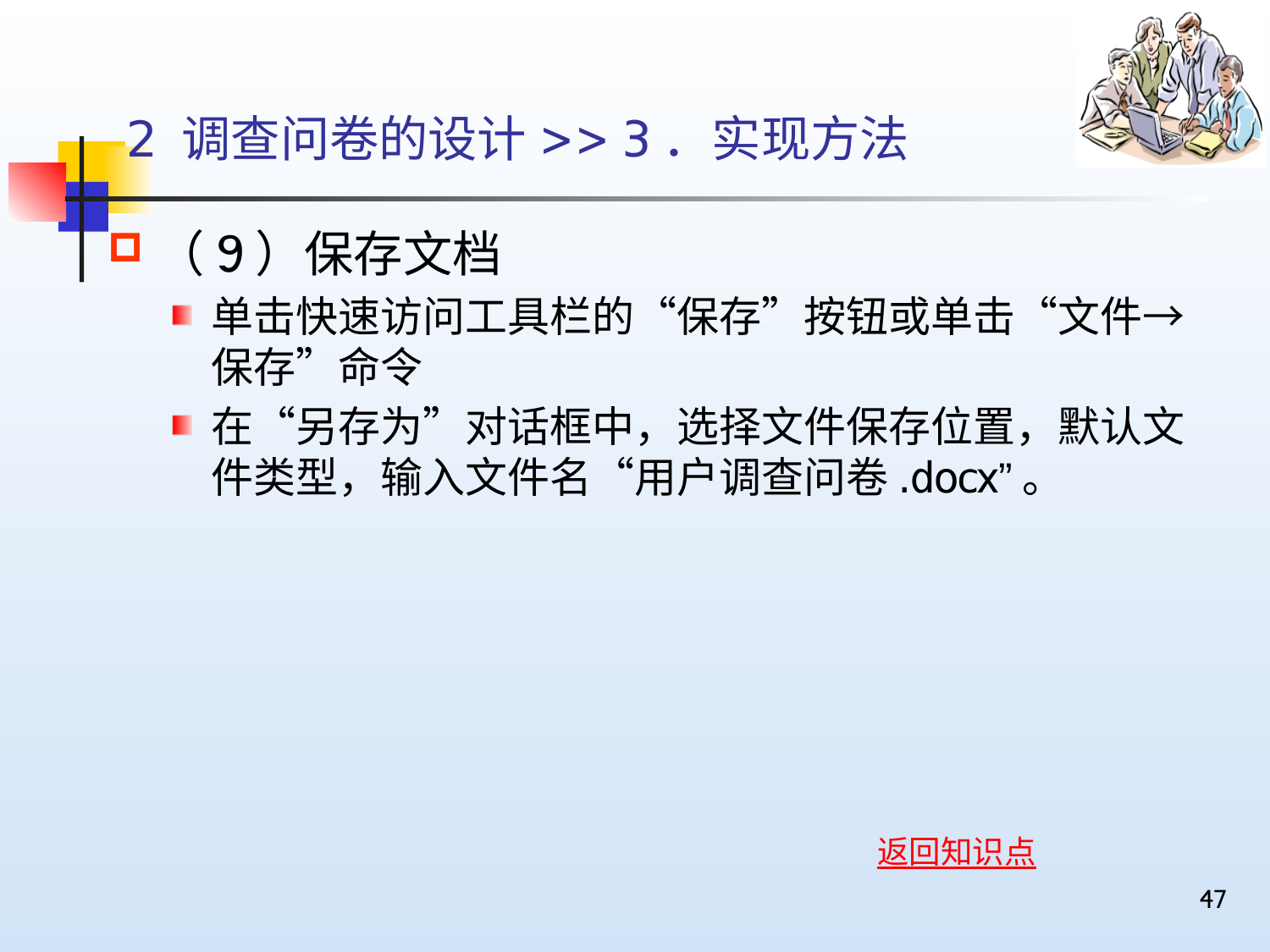

# 2 调查问卷的设计>> 3．实现方法
（9）保存文档
单击快速访问工具栏的“保存”按钮或单击“文件→保存”命令
在“另存为”对话框中，选择文件保存位置，默认文件类型，输入文件名“用户调查问卷.docx”。
返回知识点
47